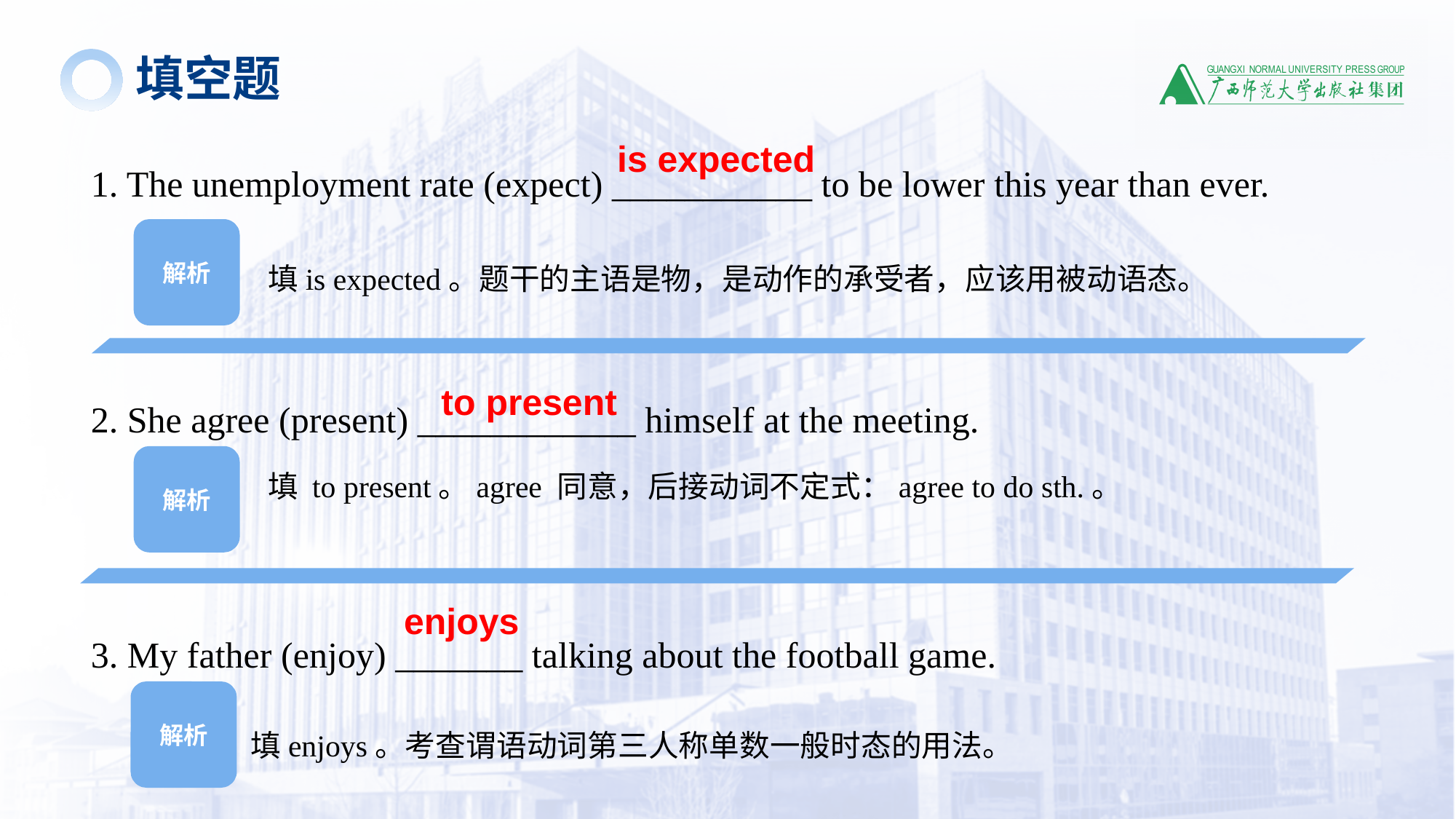

填空题

1. The unemployment rate (expect) ___________ to be lower this year than ever.

2. She agree (present) ____________ himself at the meeting.

3. My father (enjoy) _______ talking about the football game.

is expected
解析
填is expected。题干的主语是物，是动作的承受者，应该用被动语态。

to present
填 to present。agree 同意，后接动词不定式：agree to do sth.。
解析

enjoys
解析
填enjoys。考查谓语动词第三人称单数一般时态的用法。